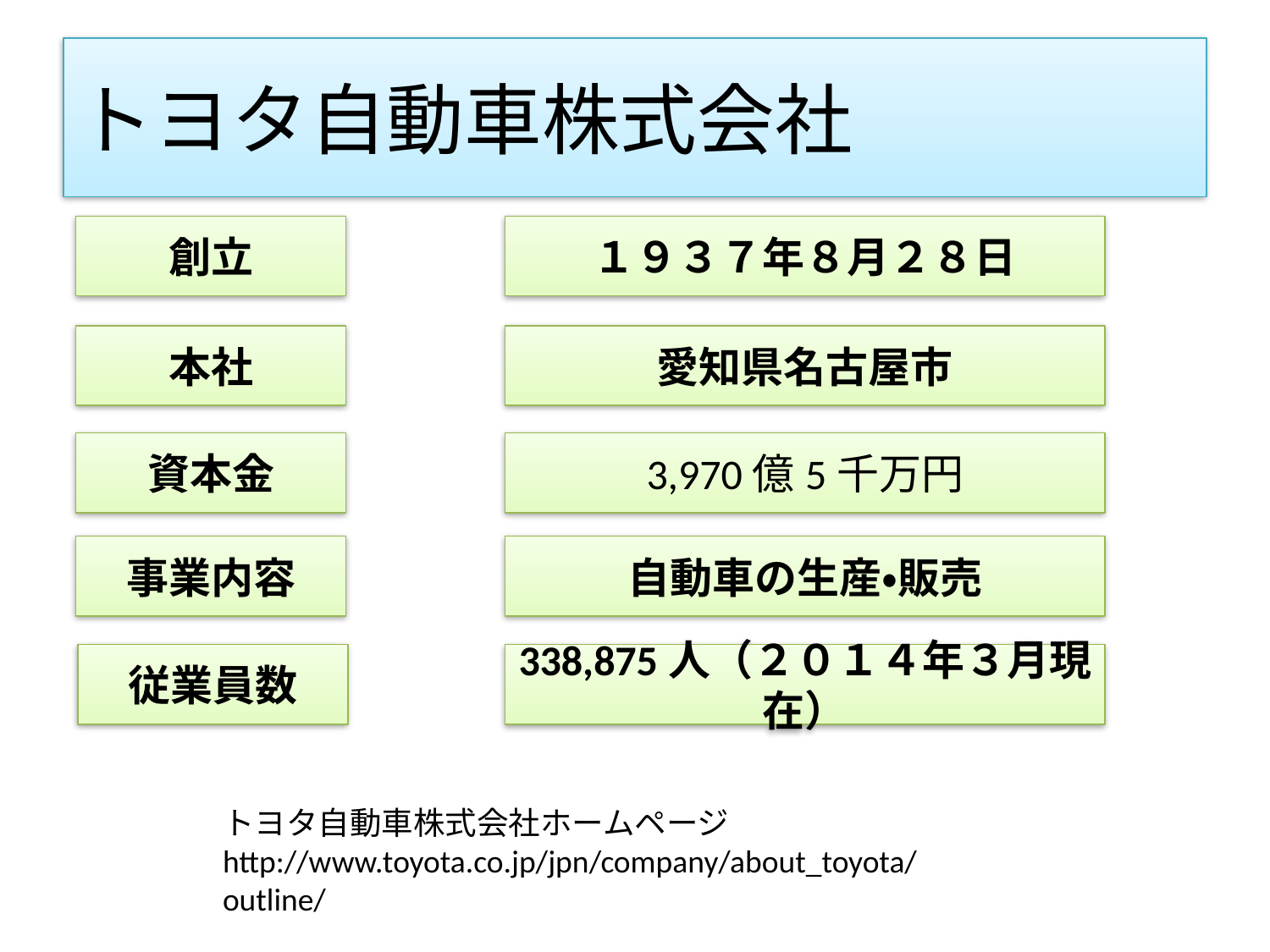

# トヨタ自動車株式会社
創立
１９３７年８月２８日
本社
愛知県名古屋市
資本金
3,970億5千万円
事業内容
自動車の生産・販売
従業員数
338,875人（２０１４年３月現在）
トヨタ自動車株式会社ホームページ
http://www.toyota.co.jp/jpn/company/about_toyota/outline/